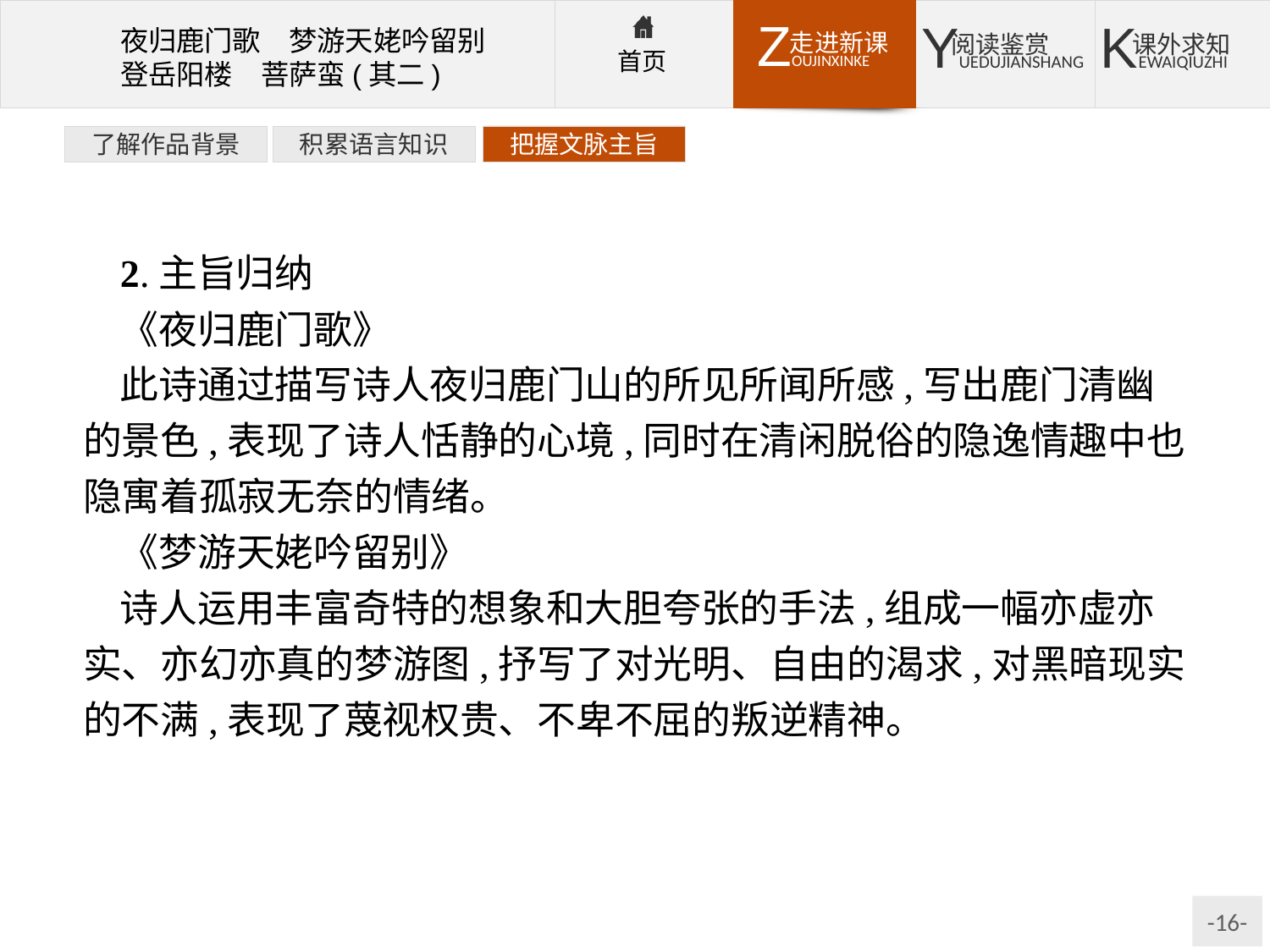

了解作品背景
积累语言知识
把握文脉主旨
2.主旨归纳
《夜归鹿门歌》
此诗通过描写诗人夜归鹿门山的所见所闻所感,写出鹿门清幽的景色,表现了诗人恬静的心境,同时在清闲脱俗的隐逸情趣中也隐寓着孤寂无奈的情绪。
《梦游天姥吟留别》
诗人运用丰富奇特的想象和大胆夸张的手法,组成一幅亦虚亦实、亦幻亦真的梦游图,抒写了对光明、自由的渴求,对黑暗现实的不满,表现了蔑视权贵、不卑不屈的叛逆精神。